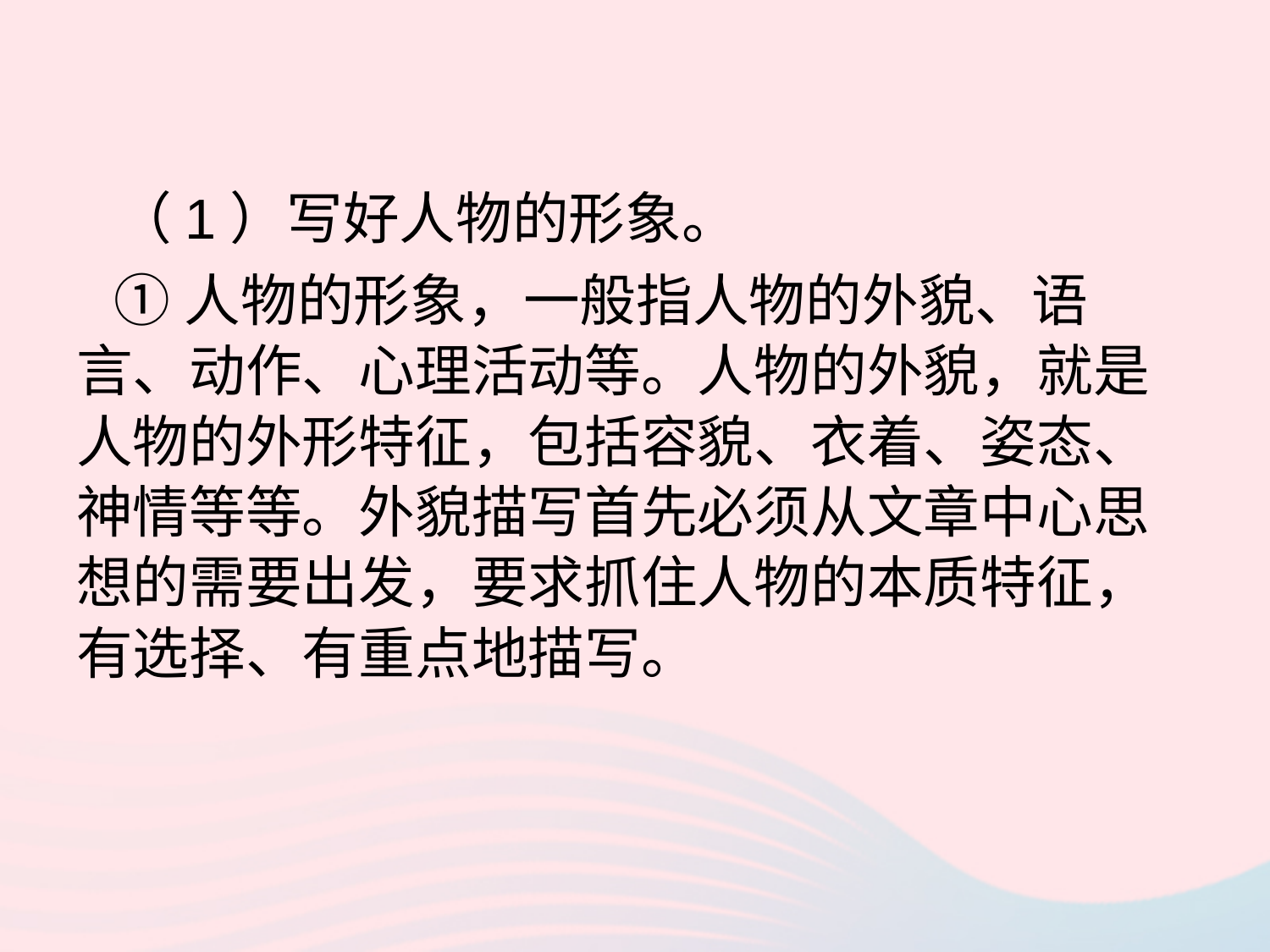

（1）写好人物的形象。
   ①人物的形象，一般指人物的外貌、语言、动作、心理活动等。人物的外貌，就是人物的外形特征，包括容貌、衣着、姿态、神情等等。外貌描写首先必须从文章中心思想的需要出发，要求抓住人物的本质特征，有选择、有重点地描写。